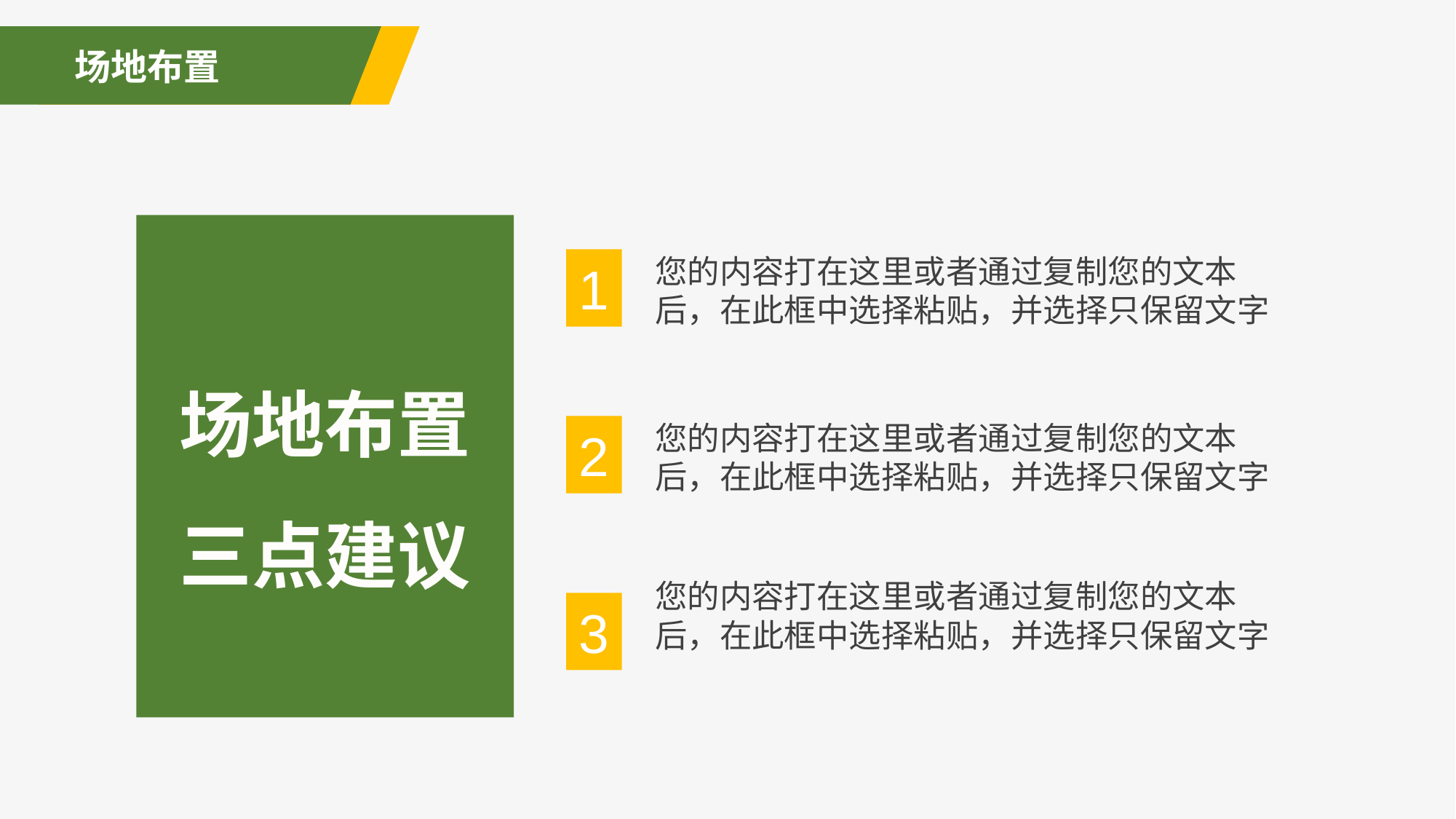

场地布置
场地布置
三点建议
您的内容打在这里或者通过复制您的文本后，在此框中选择粘贴，并选择只保留文字
1
您的内容打在这里或者通过复制您的文本后，在此框中选择粘贴，并选择只保留文字
2
您的内容打在这里或者通过复制您的文本后，在此框中选择粘贴，并选择只保留文字
3